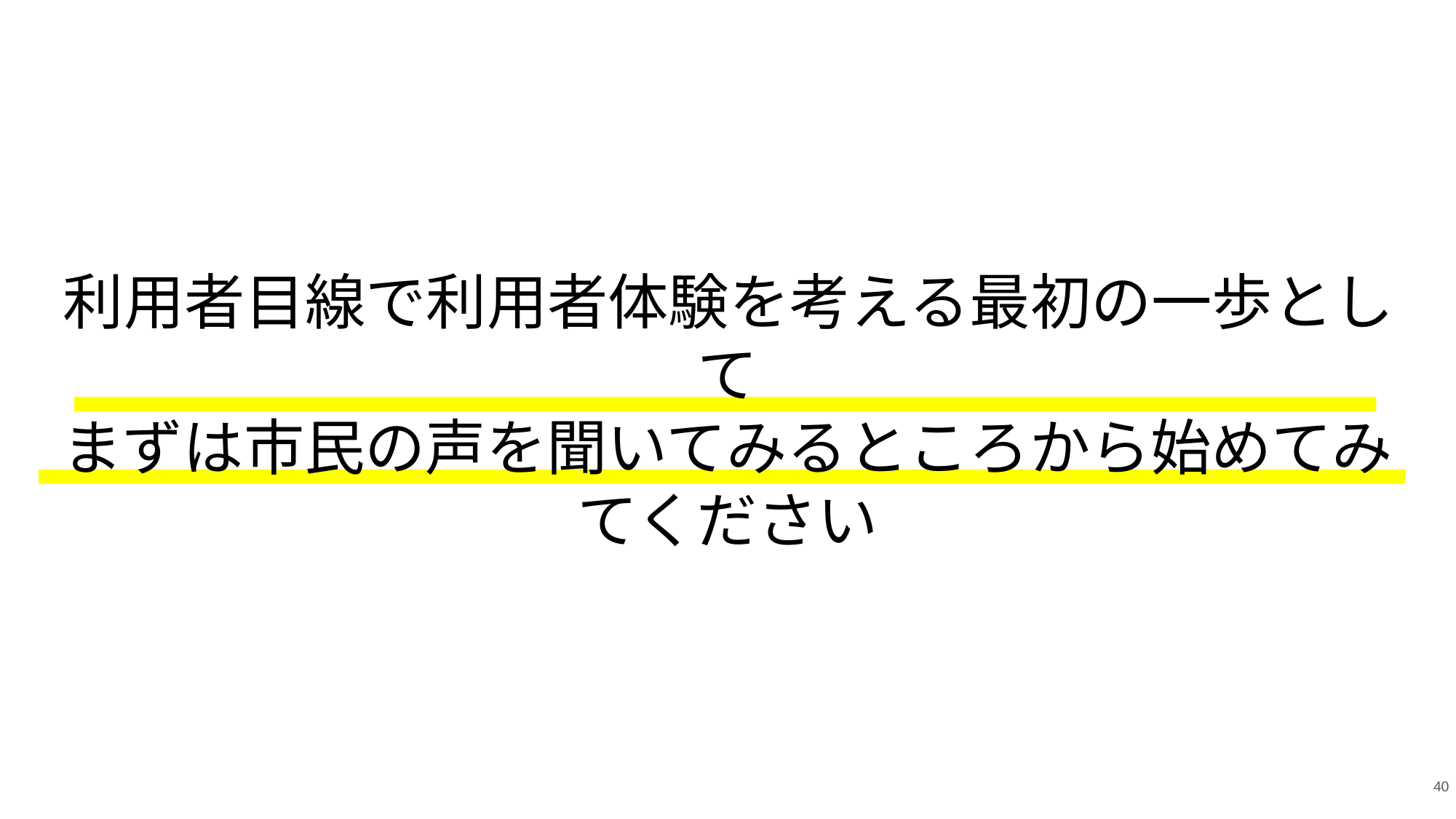

# 利用者目線で利用者体験を考える最初の一歩として まずは市民の声を聞いてみるところから始めてみてください

40